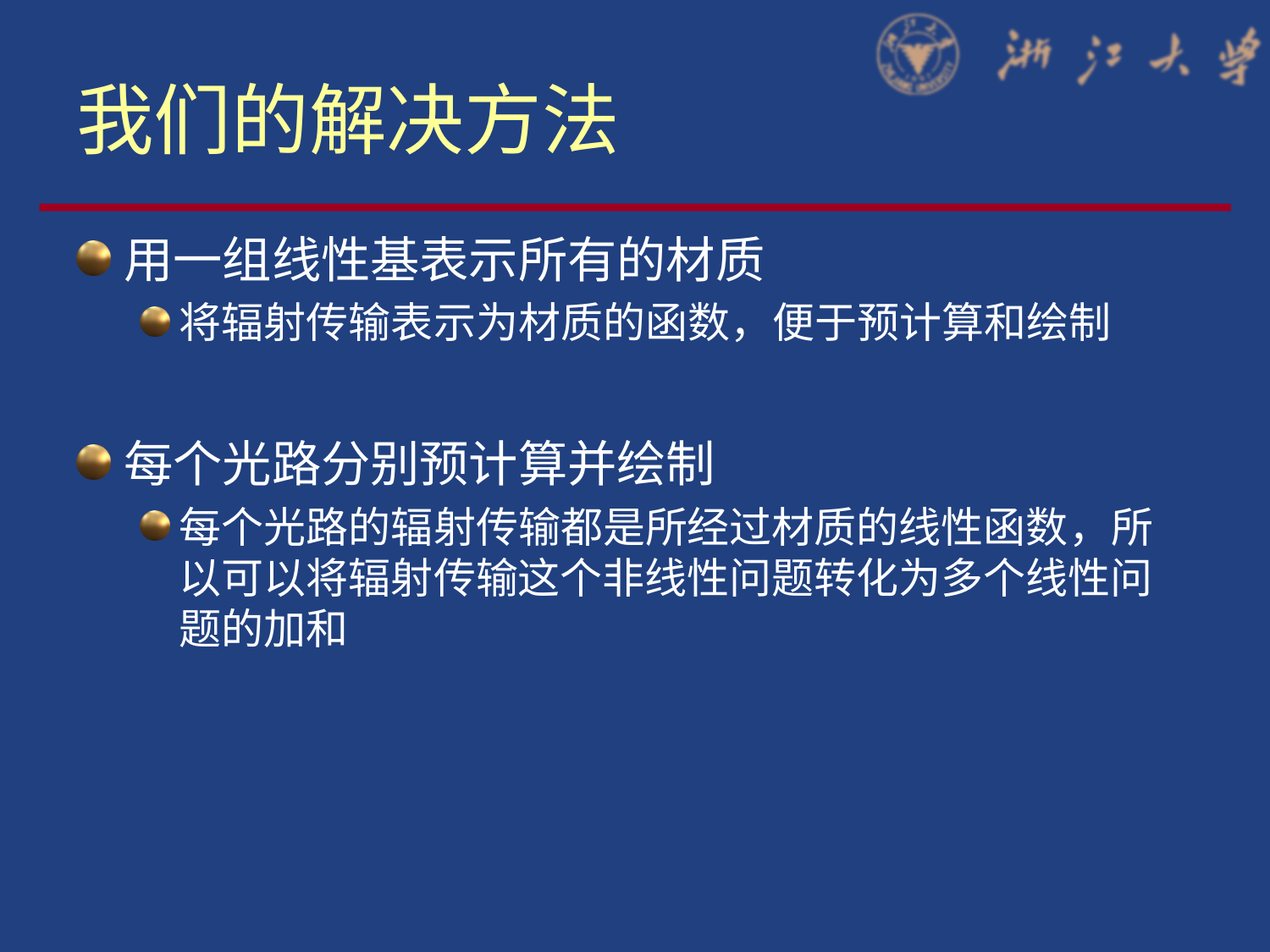

# 我们的解决方法
用一组线性基表示所有的材质
将辐射传输表示为材质的函数，便于预计算和绘制

每个光路分别预计算并绘制
每个光路的辐射传输都是所经过材质的线性函数，所以可以将辐射传输这个非线性问题转化为多个线性问题的加和